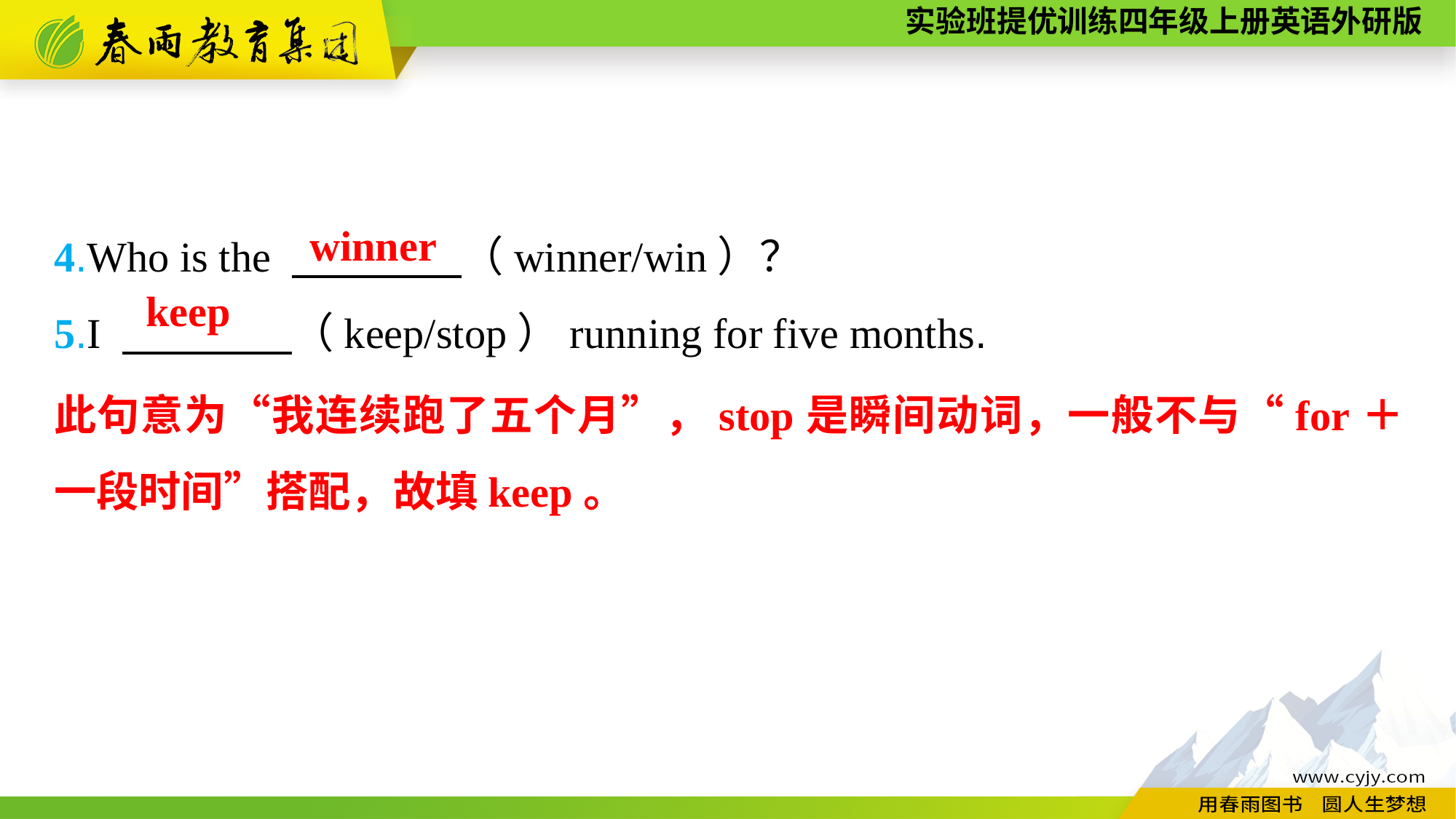

4.Who is the 　　　　（winner/win）？
5.I 　　　　（keep/stop）running for five months.
winner
keep
此句意为“我连续跑了五个月”，stop是瞬间动词，一般不与“for＋一段时间”搭配，故填keep。